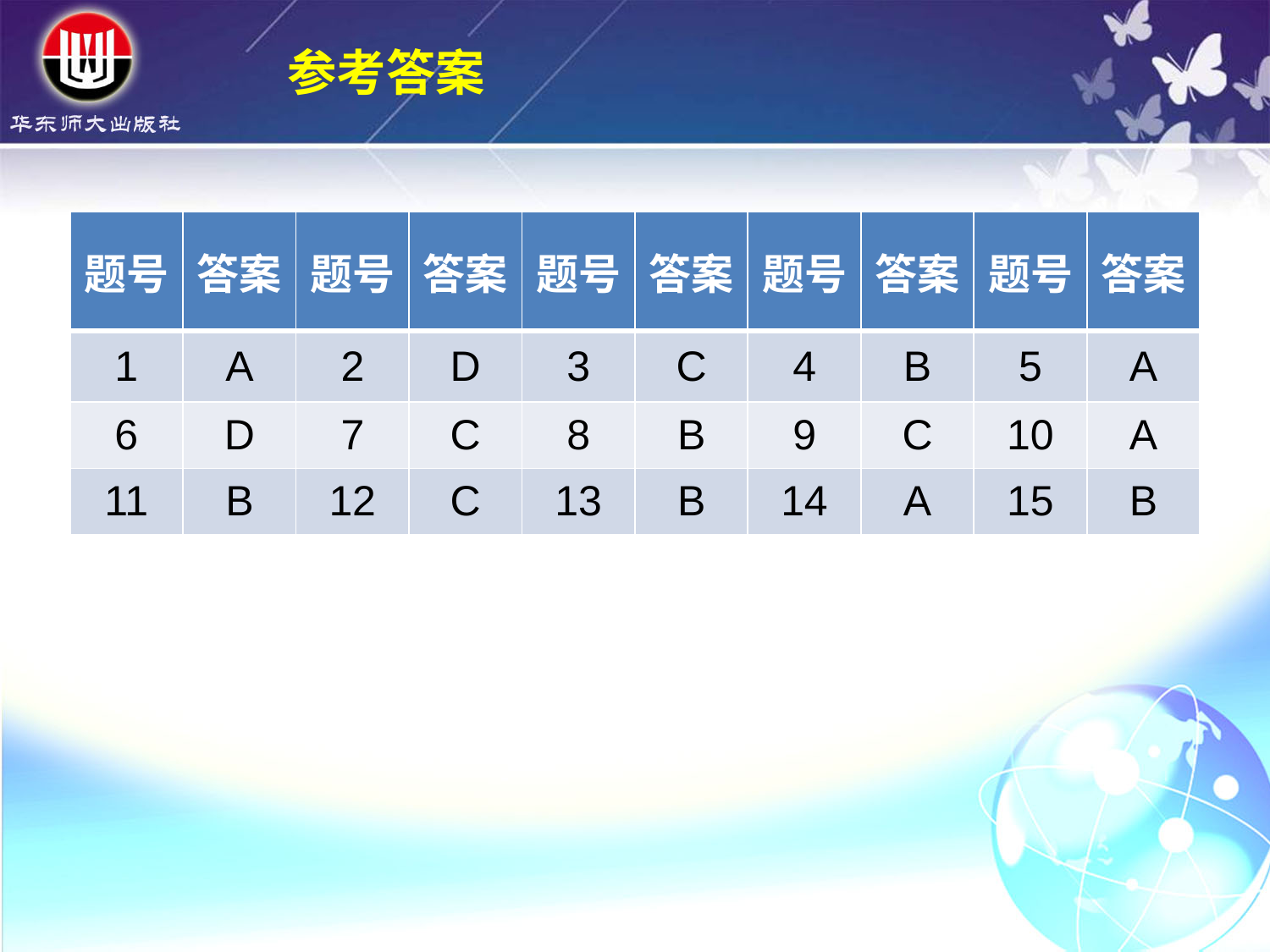

参考答案
| 题号 | 答案 | 题号 | 答案 | 题号 | 答案 | 题号 | 答案 | 题号 | 答案 |
| --- | --- | --- | --- | --- | --- | --- | --- | --- | --- |
| 1 | A | 2 | D | 3 | C | 4 | B | 5 | A |
| 6 | D | 7 | C | 8 | B | 9 | C | 10 | A |
| 11 | B | 12 | C | 13 | B | 14 | A | 15 | B |